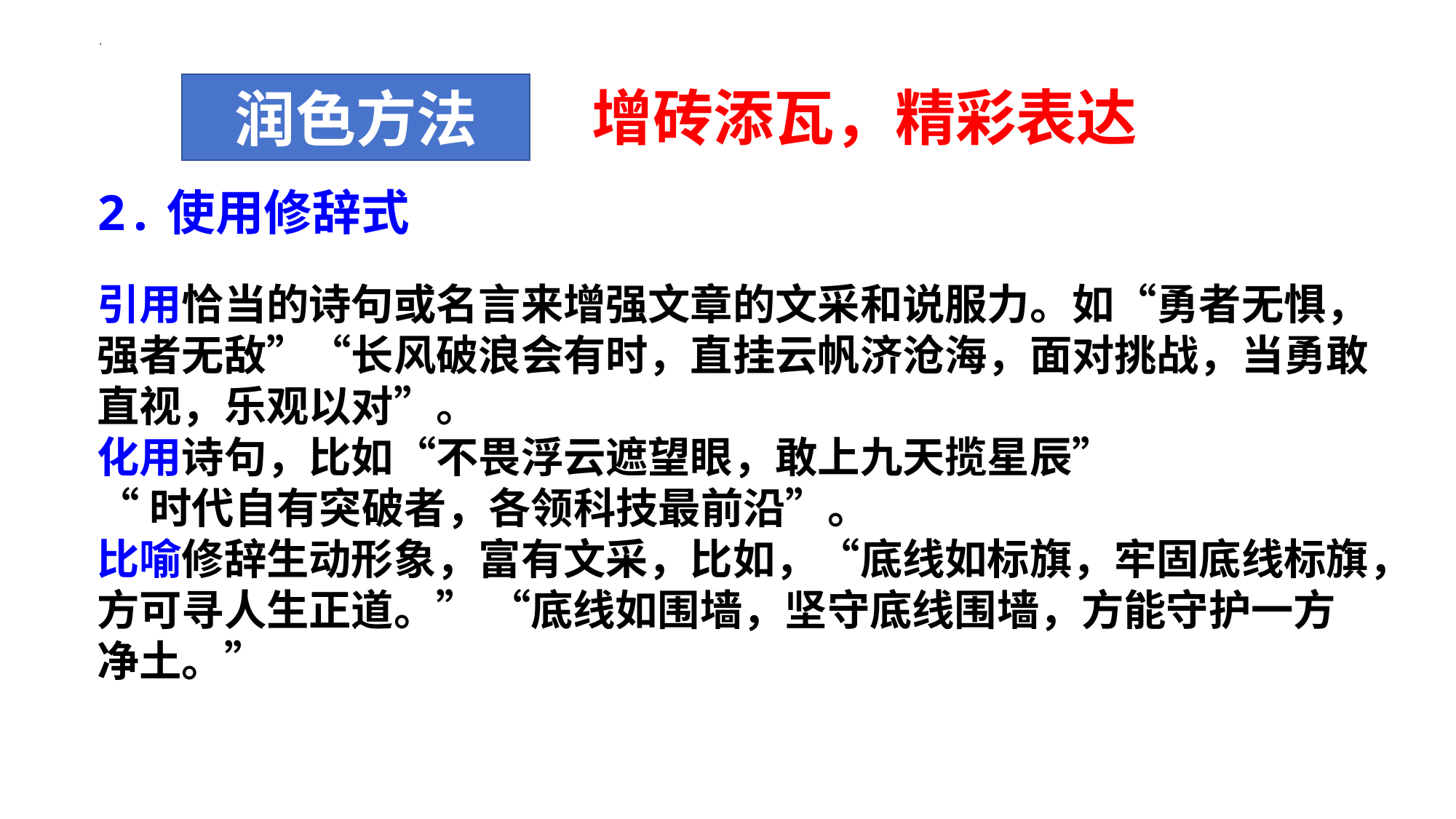

润色方法
增砖添瓦，精彩表达
2.使用修辞式
引用恰当的诗句或名言来增强文章的文采和说服力。如“勇者无惧，强者无敌”“长风破浪会有时，直挂云帆济沧海，面对挑战，当勇敢直视，乐观以对”。
化用诗句，比如“不畏浮云遮望眼，敢上九天揽星辰”
“时代自有突破者，各领科技最前沿”。
比喻修辞生动形象，富有文采，比如，“底线如标旗，牢固底线标旗，方可寻人生正道。” “底线如围墙，坚守底线围墙，方能守护一方净土。”